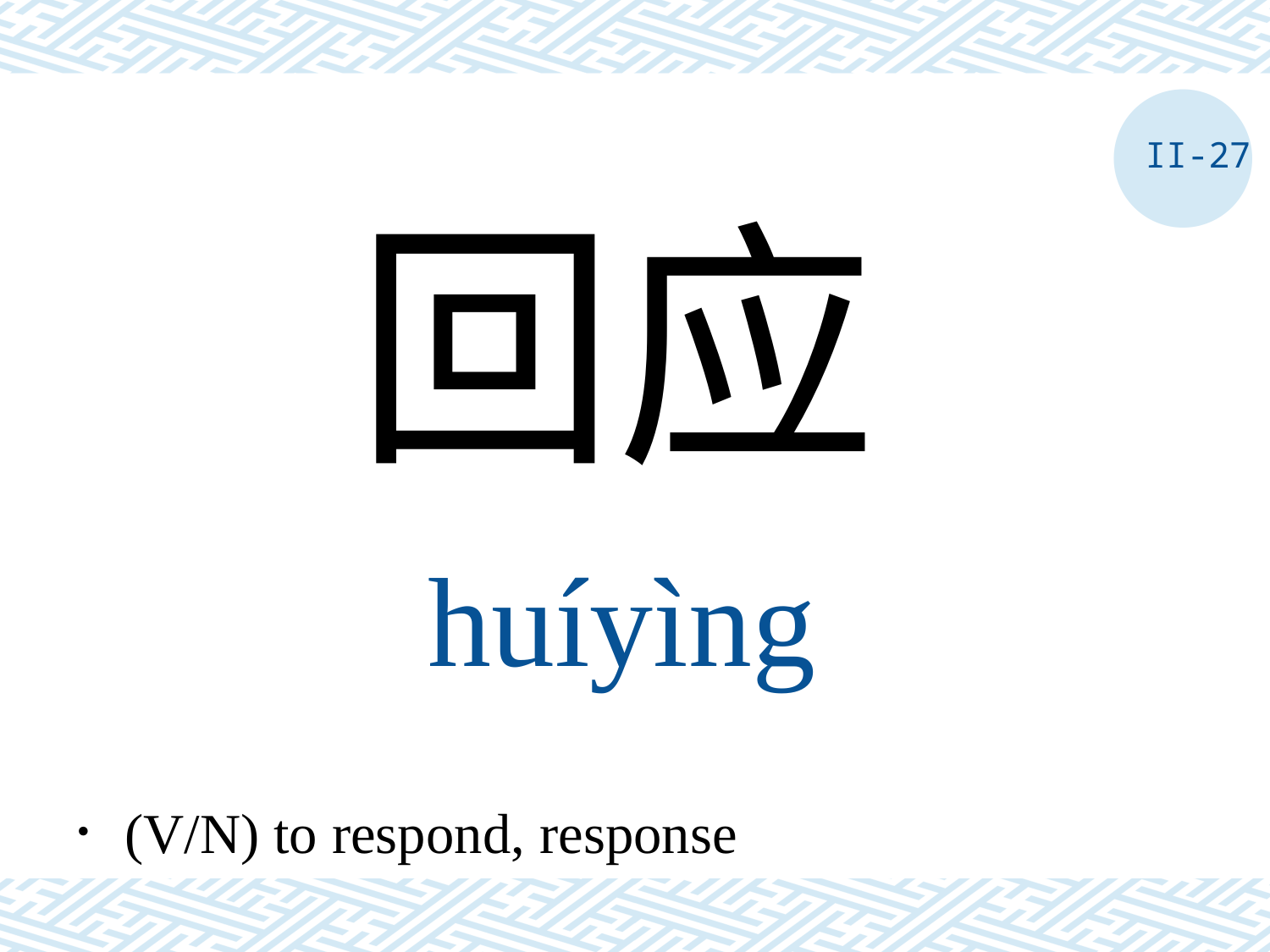

II-27

回应
huíyìng
．(V/N) to respond, response